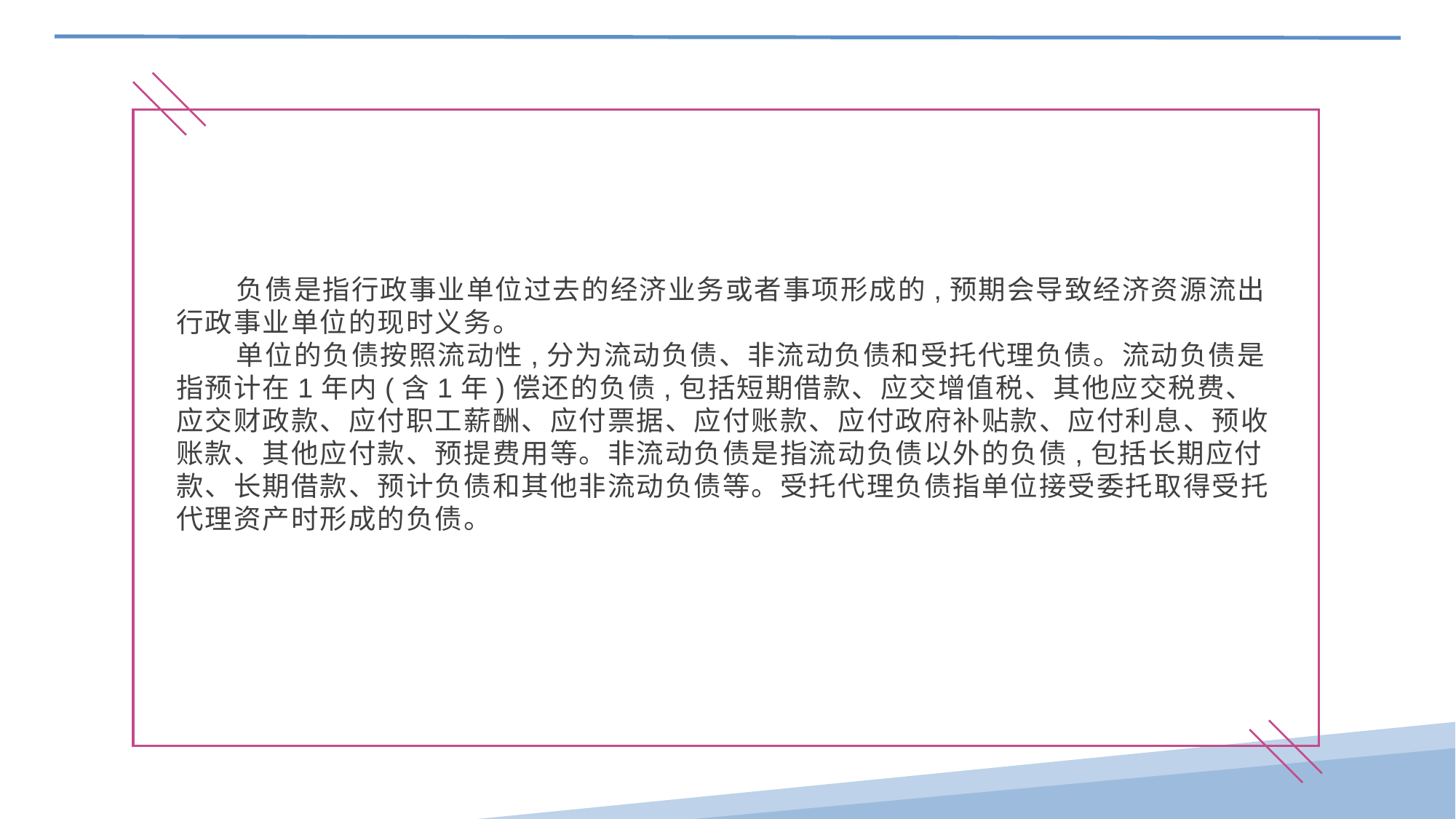

负债是指行政事业单位过去的经济业务或者事项形成的,预期会导致经济资源流出行政事业单位的现时义务。
       单位的负债按照流动性,分为流动负债、非流动负债和受托代理负债。流动负债是指预计在1年内(含1年)偿还的负债,包括短期借款、应交增值税、其他应交税费、应交财政款、应付职工薪酬、应付票据、应付账款、应付政府补贴款、应付利息、预收账款、其他应付款、预提费用等。非流动负债是指流动负债以外的负债,包括长期应付款、长期借款、预计负债和其他非流动负债等。受托代理负债指单位接受委托取得受托代理资产时形成的负债。